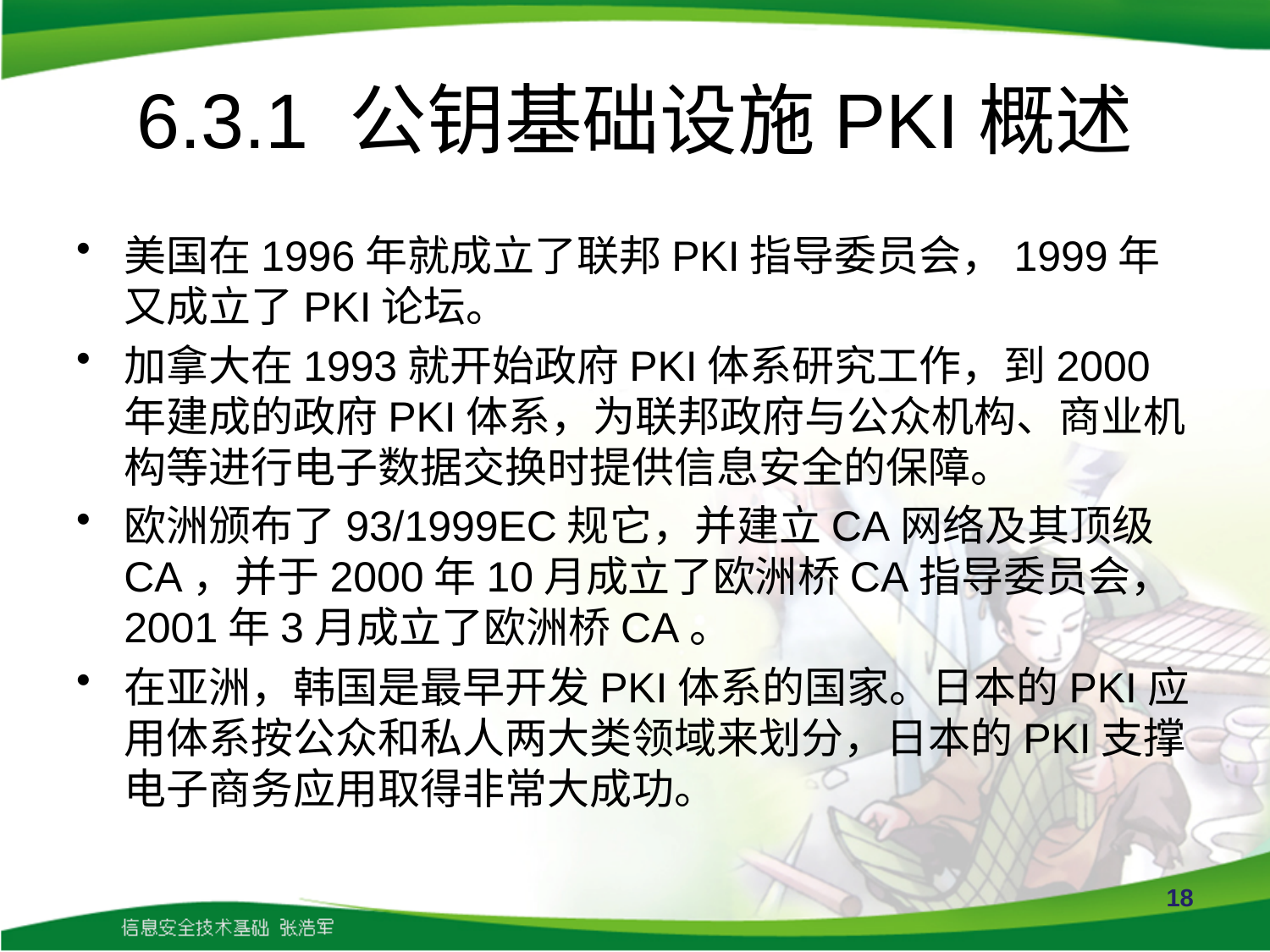

# 6.3.1 公钥基础设施PKI概述
美国在1996年就成立了联邦PKI指导委员会，1999年又成立了PKI论坛。
加拿大在1993就开始政府PKI体系研究工作，到2000年建成的政府PKI体系，为联邦政府与公众机构、商业机构等进行电子数据交换时提供信息安全的保障。
欧洲颁布了93/1999EC规它，并建立CA网络及其顶级CA，并于2000年10月成立了欧洲桥CA指导委员会，2001年3月成立了欧洲桥CA。
在亚洲，韩国是最早开发PKI体系的国家。日本的PKI应用体系按公众和私人两大类领域来划分，日本的PKI支撑电子商务应用取得非常大成功。

18